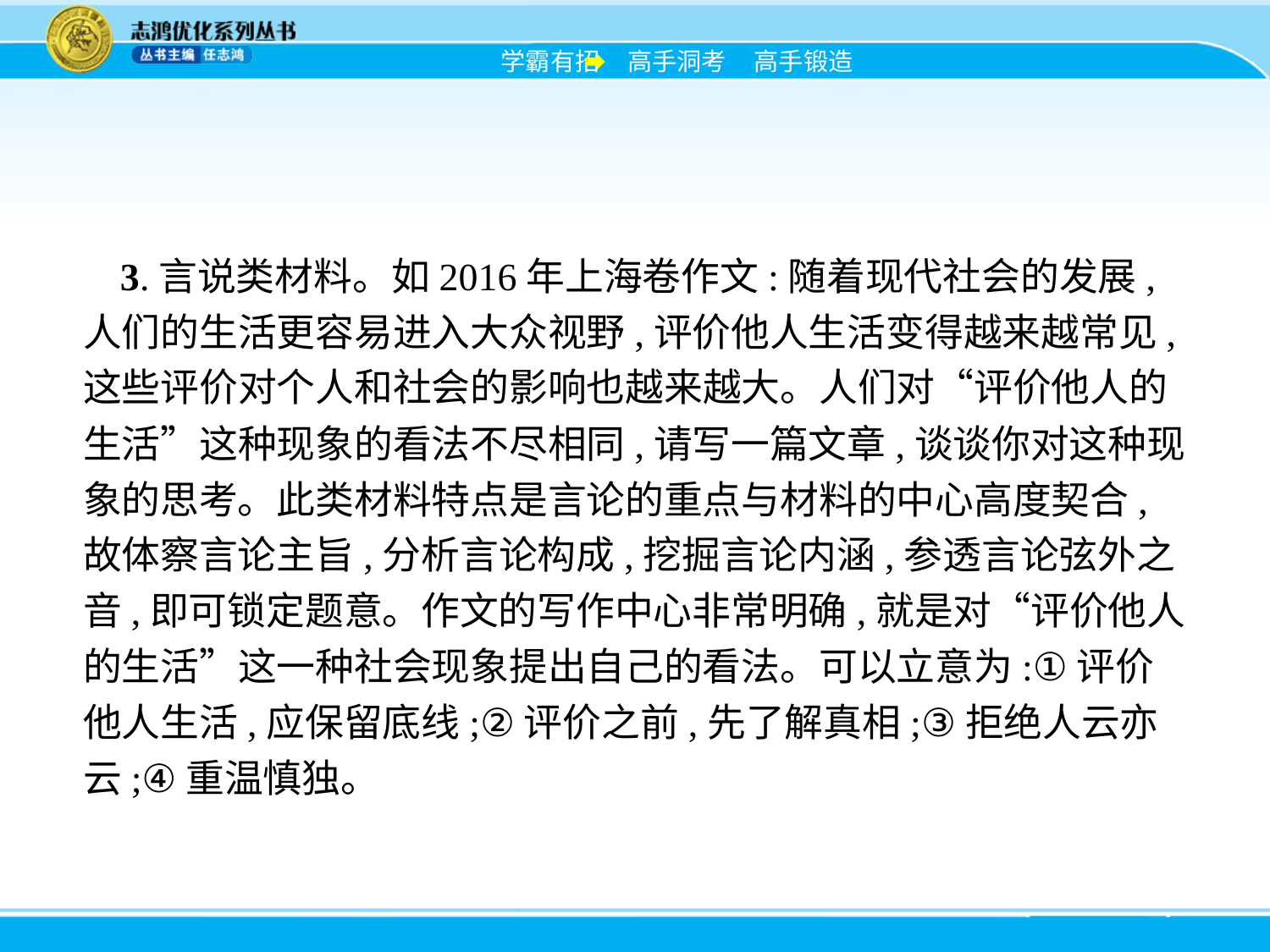

3.言说类材料。如2016年上海卷作文:随着现代社会的发展,人们的生活更容易进入大众视野,评价他人生活变得越来越常见,这些评价对个人和社会的影响也越来越大。人们对“评价他人的生活”这种现象的看法不尽相同,请写一篇文章,谈谈你对这种现象的思考。此类材料特点是言论的重点与材料的中心高度契合,故体察言论主旨,分析言论构成,挖掘言论内涵,参透言论弦外之音,即可锁定题意。作文的写作中心非常明确,就是对“评价他人的生活”这一种社会现象提出自己的看法。可以立意为:①评价他人生活,应保留底线;②评价之前,先了解真相;③拒绝人云亦云;④重温慎独。